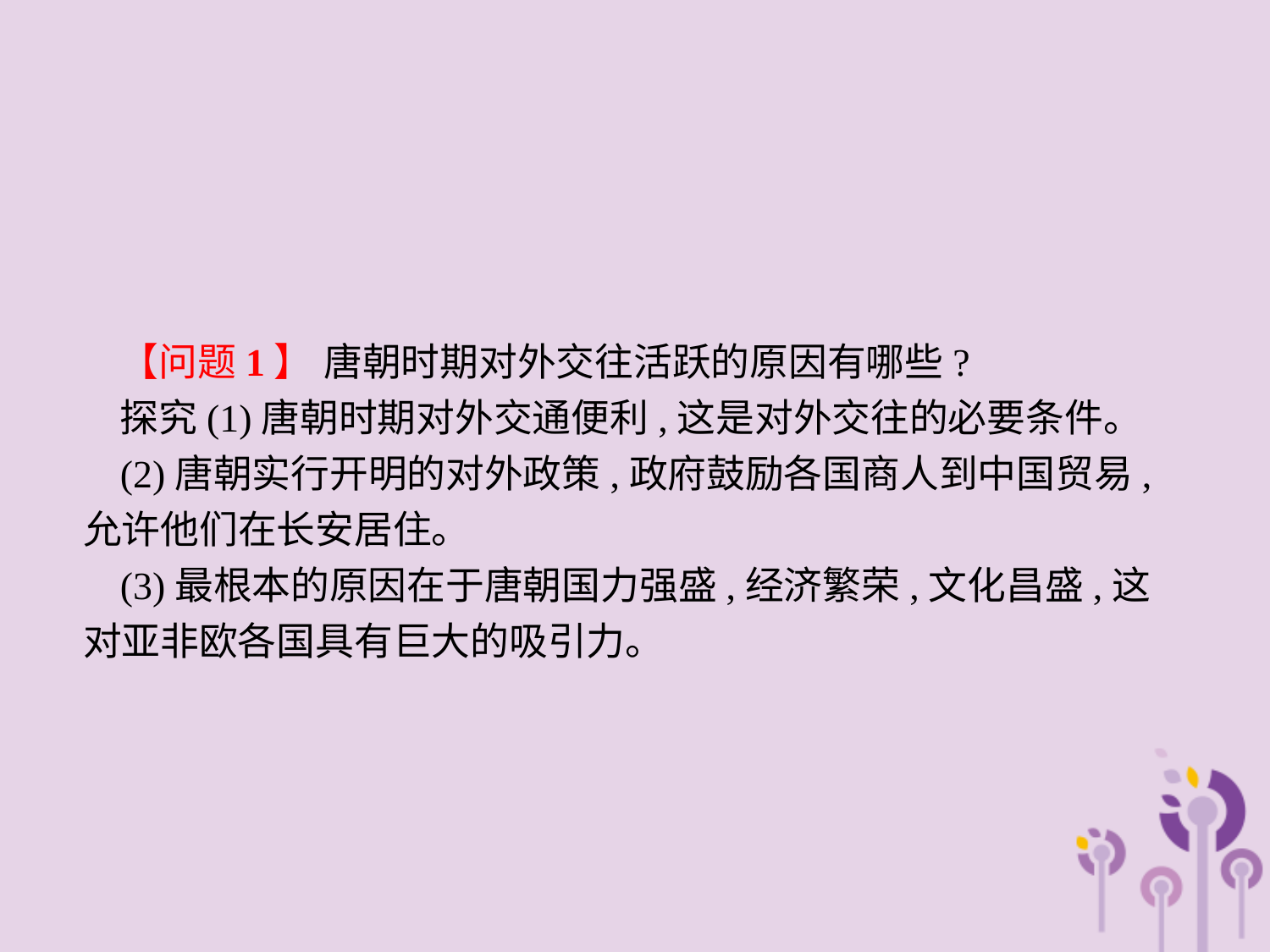

【问题1】 唐朝时期对外交往活跃的原因有哪些?
探究(1)唐朝时期对外交通便利,这是对外交往的必要条件。
(2)唐朝实行开明的对外政策,政府鼓励各国商人到中国贸易,允许他们在长安居住。
(3)最根本的原因在于唐朝国力强盛,经济繁荣,文化昌盛,这对亚非欧各国具有巨大的吸引力。